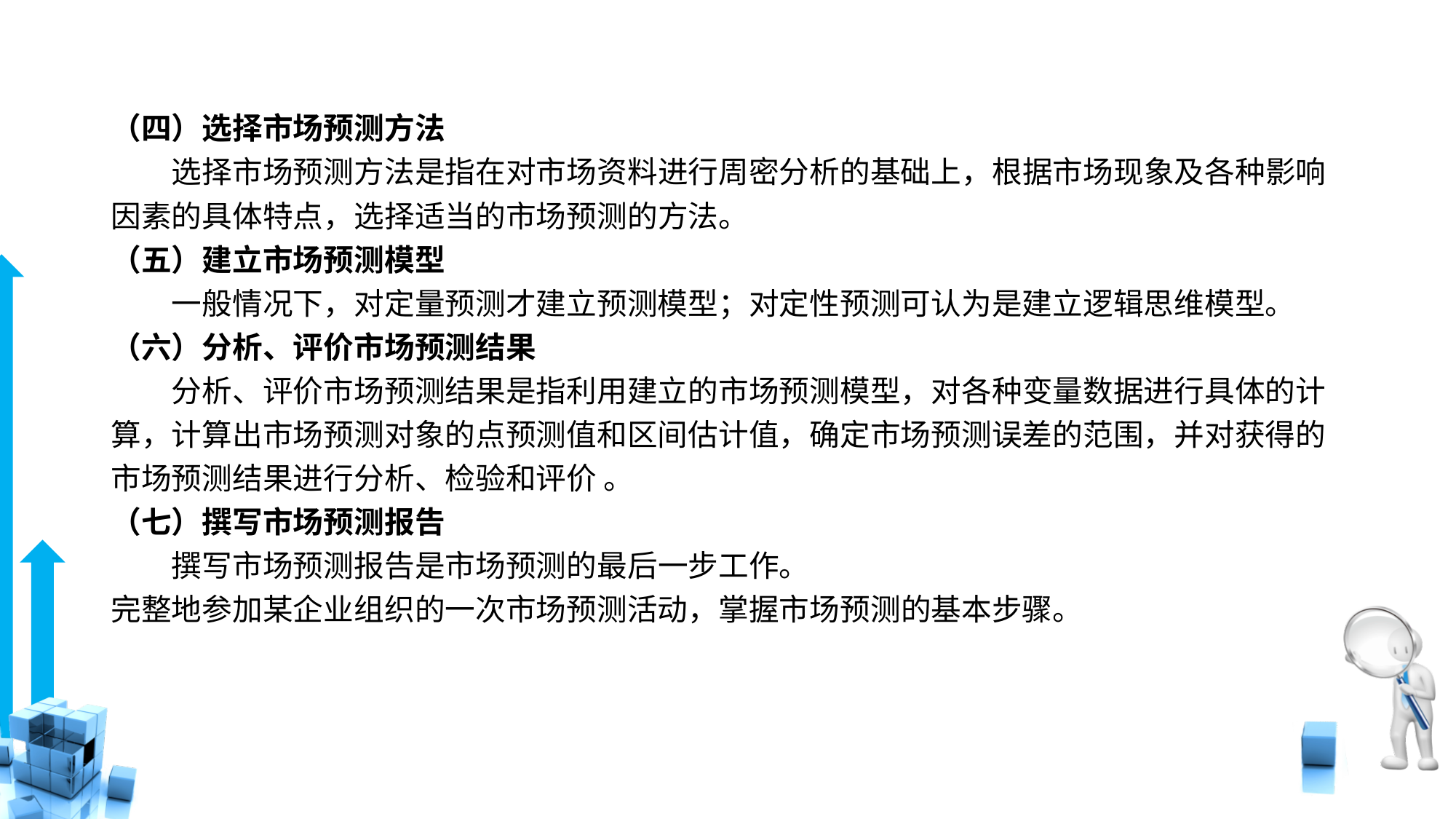

# （四）选择市场预测方法
　　选择市场预测方法是指在对市场资料进行周密分析的基础上，根据市场现象及各种影响因素的具体特点，选择适当的市场预测的方法。
（五）建立市场预测模型
　　一般情况下，对定量预测才建立预测模型；对定性预测可认为是建立逻辑思维模型。
（六）分析、评价市场预测结果
　　分析、评价市场预测结果是指利用建立的市场预测模型，对各种变量数据进行具体的计算，计算出市场预测对象的点预测值和区间估计值，确定市场预测误差的范围，并对获得的市场预测结果进行分析、检验和评价 。
（七）撰写市场预测报告
　　撰写市场预测报告是市场预测的最后一步工作。
完整地参加某企业组织的一次市场预测活动，掌握市场预测的基本步骤。